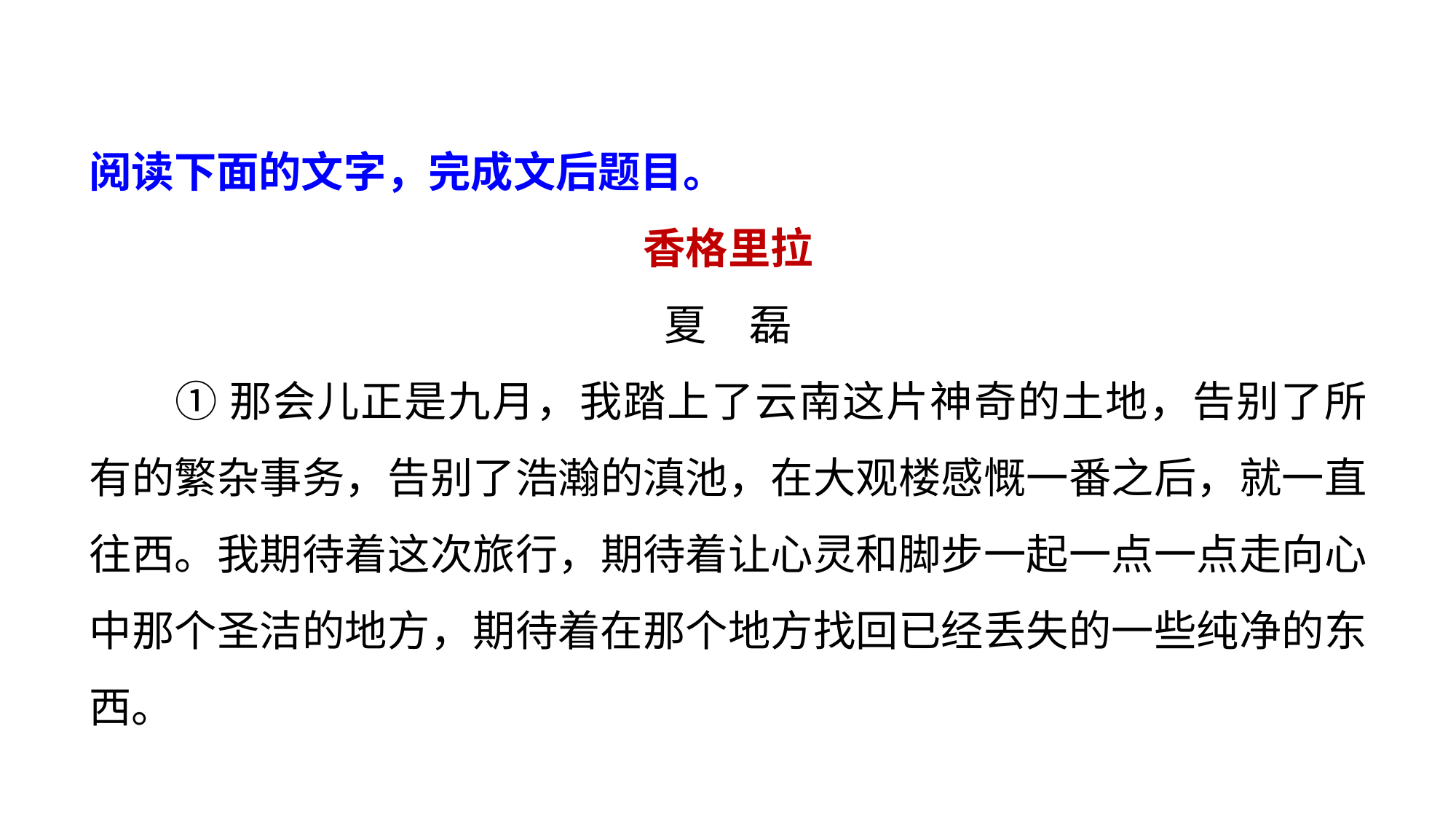

阅读下面的文字，完成文后题目。
香格里拉
夏　磊
①那会儿正是九月，我踏上了云南这片神奇的土地，告别了所有的繁杂事务，告别了浩瀚的滇池，在大观楼感慨一番之后，就一直往西。我期待着这次旅行，期待着让心灵和脚步一起一点一点走向心中那个圣洁的地方，期待着在那个地方找回已经丢失的一些纯净的东西。